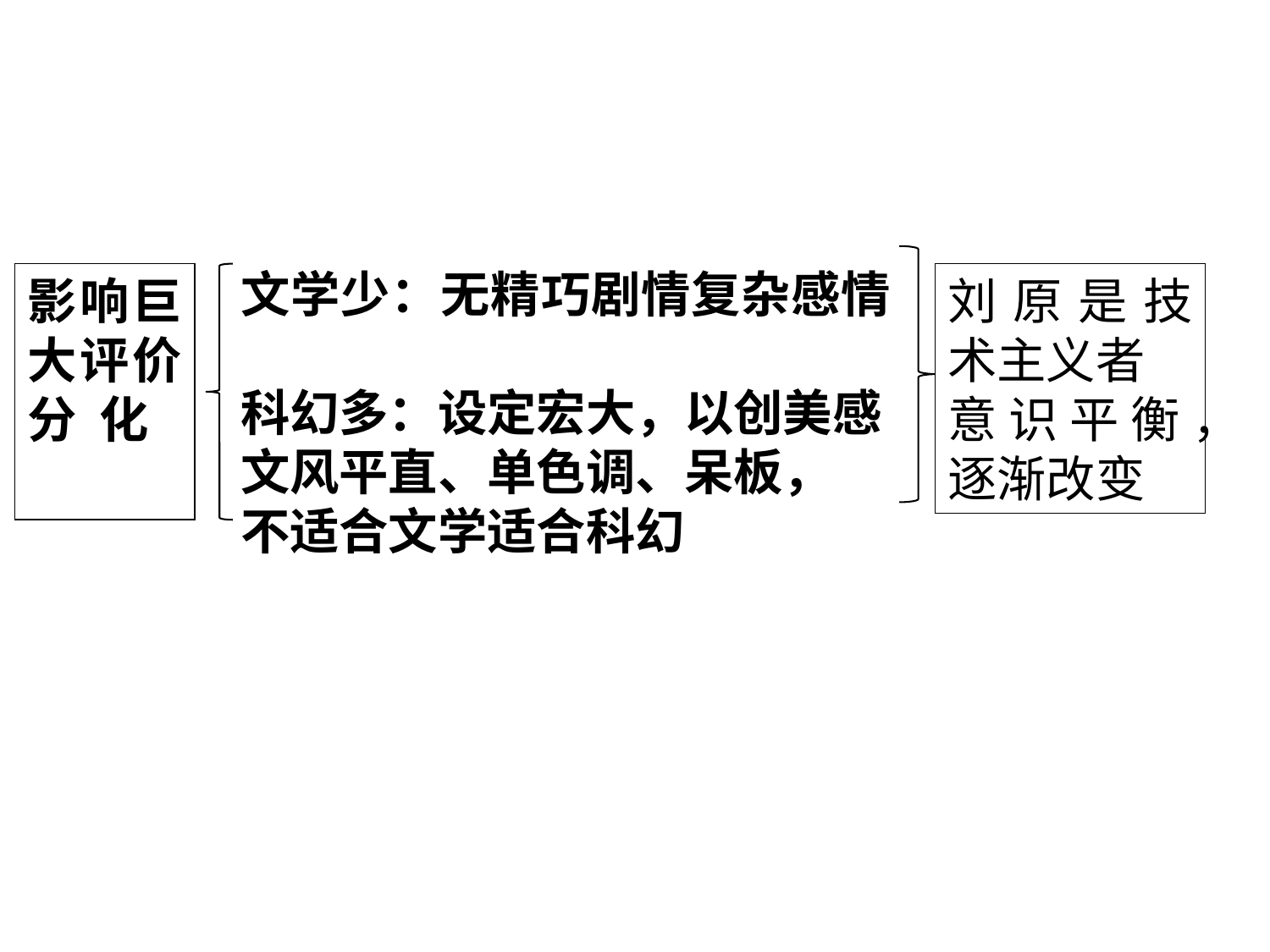

文学少：无精巧剧情复杂感情
科幻多：设定宏大，以创美感
文风平直、单色调、呆板，
不适合文学适合科幻

影响巨大评价分  化

刘原是技术主义者
意识平衡，逐渐改变